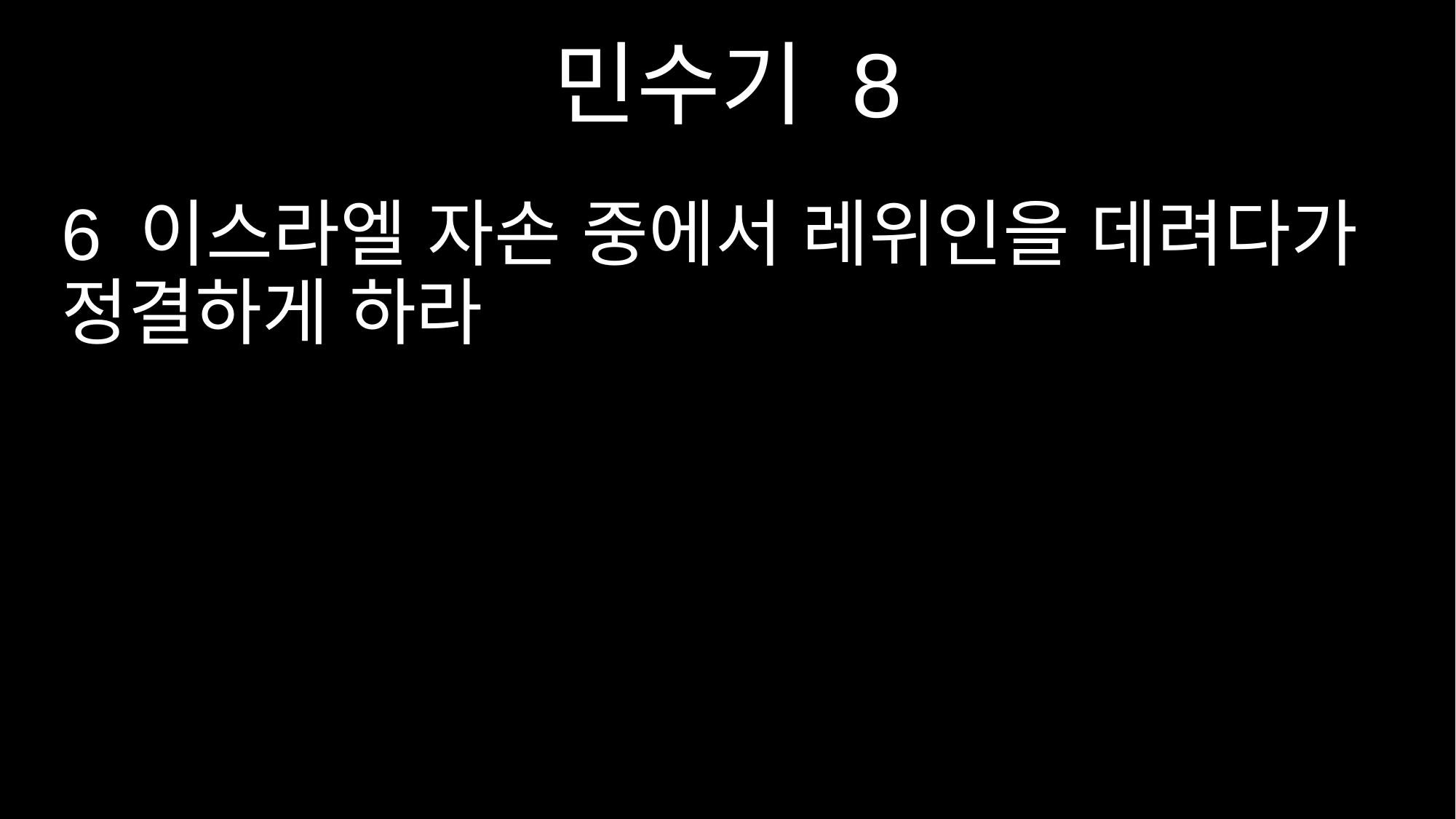

민수기 8
6 이스라엘 자손 중에서 레위인을 데려다가 정결하게 하라